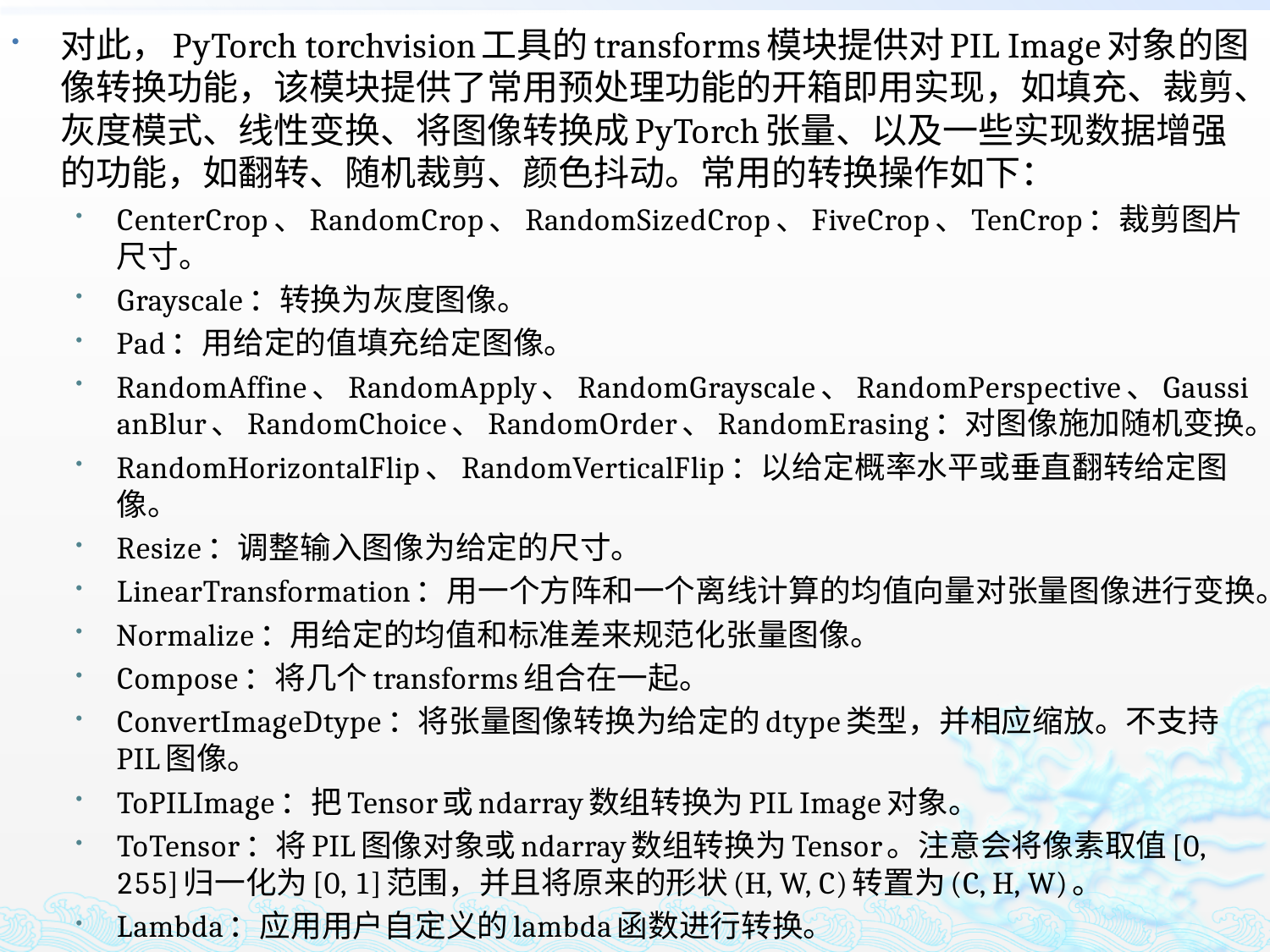

对此，PyTorch torchvision工具的transforms模块提供对PIL Image对象的图像转换功能，该模块提供了常用预处理功能的开箱即用实现，如填充、裁剪、灰度模式、线性变换、将图像转换成PyTorch张量、以及一些实现数据增强的功能，如翻转、随机裁剪、颜色抖动。常用的转换操作如下：
CenterCrop、RandomCrop、RandomSizedCrop、FiveCrop、TenCrop：裁剪图片尺寸。
Grayscale：转换为灰度图像。
Pad：用给定的值填充给定图像。
RandomAffine、RandomApply、RandomGrayscale、RandomPerspective、GaussianBlur、RandomChoice、RandomOrder、RandomErasing：对图像施加随机变换。
RandomHorizontalFlip、RandomVerticalFlip：以给定概率水平或垂直翻转给定图像。
Resize：调整输入图像为给定的尺寸。
LinearTransformation：用一个方阵和一个离线计算的均值向量对张量图像进行变换。
Normalize：用给定的均值和标准差来规范化张量图像。
Compose：将几个transforms组合在一起。
ConvertImageDtype：将张量图像转换为给定的dtype类型，并相应缩放。不支持PIL图像。
ToPILImage：把Tensor或ndarray数组转换为PIL Image对象。
ToTensor：将PIL图像对象或ndarray数组转换为Tensor。注意会将像素取值[0, 255]归一化为[0, 1]范围，并且将原来的形状(H, W, C)转置为(C, H, W)。
Lambda：应用用户自定义的lambda函数进行转换。